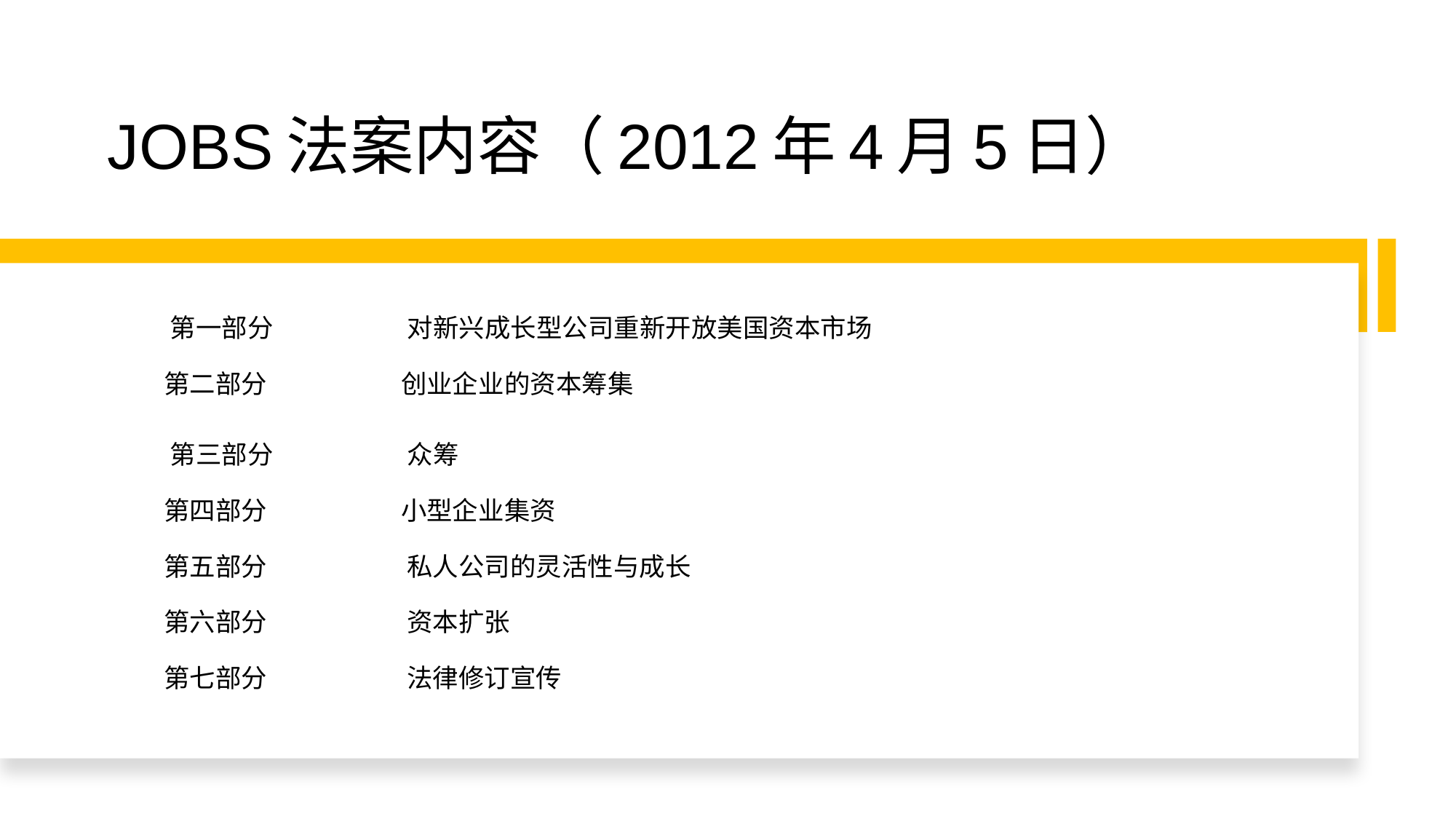

# JOBS法案内容（2012年4月5日）

          第一部分                       对新兴成长型公司重新开放美国资本市场
          第二部分                       创业企业的资本筹集
          第三部分                       众筹
          第四部分                       小型企业集资
          第五部分                        私人公司的灵活性与成长
          第六部分                        资本扩张
          第七部分                        法律修订宣传